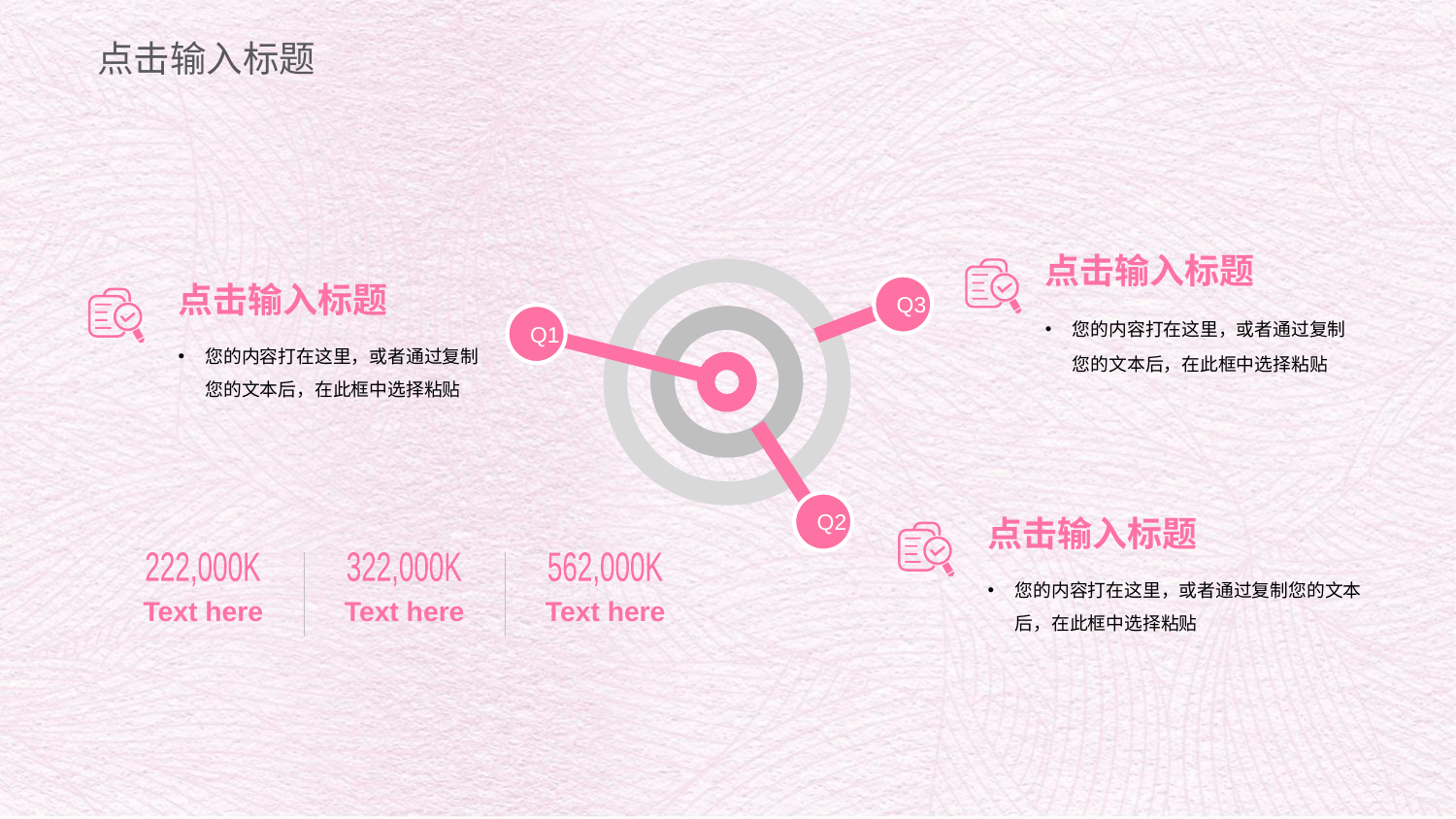

点击输入标题
点击输入标题

点击输入标题

您的内容打在这里，或者通过复制您的文本后，在此框中选择粘贴
您的内容打在这里，或者通过复制您的文本后，在此框中选择粘贴
点击输入标题

您的内容打在这里，或者通过复制您的文本后，在此框中选择粘贴

Q3

Q1

Q2

222,000K
Text here
322,000K
Text here
562,000K
Text here